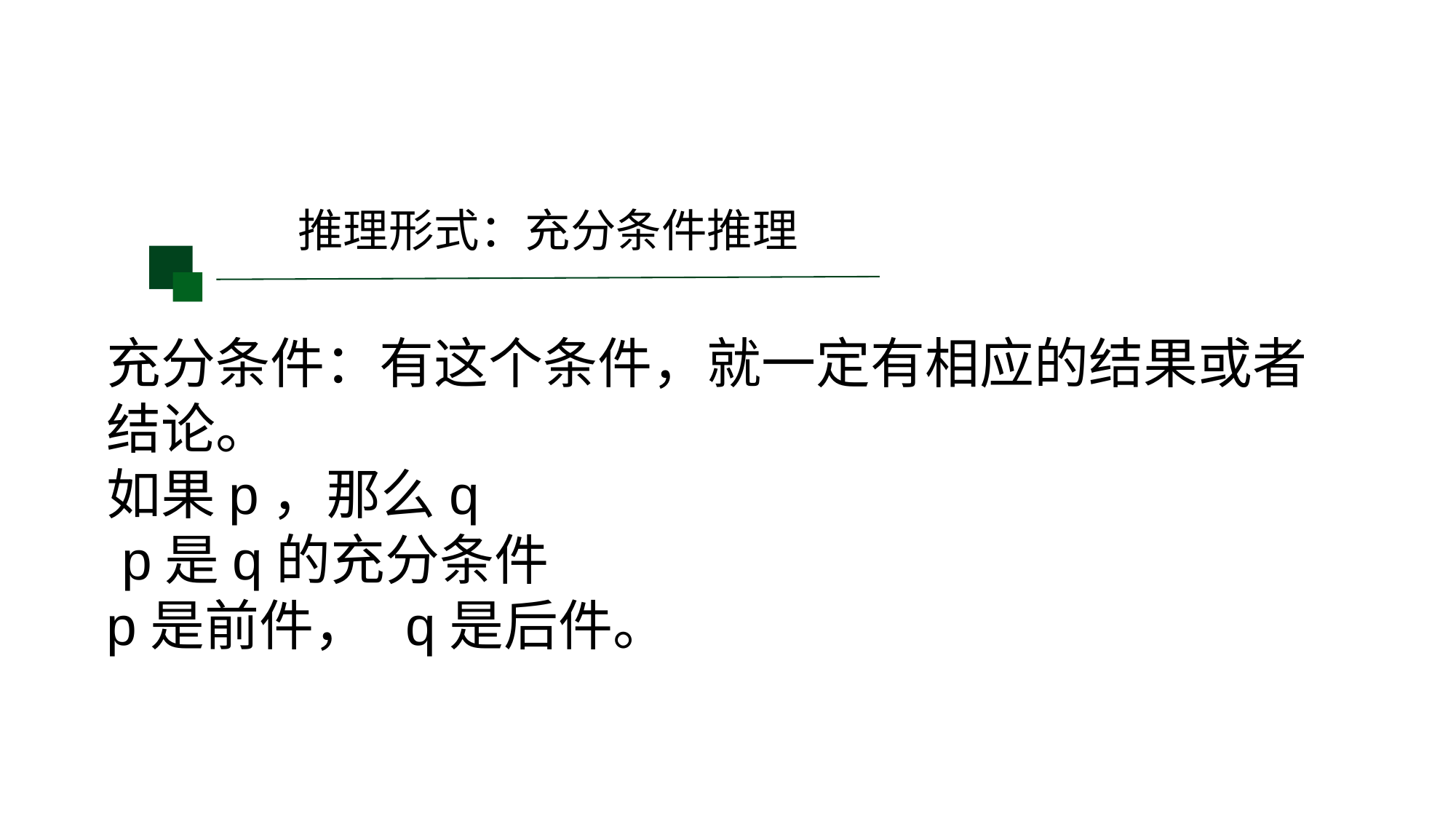

推理形式：充分条件推理

充分条件：有这个条件，就一定有相应的结果或者结论。
如果p，那么q
 p是q的充分条件
p是前件，  q是后件。